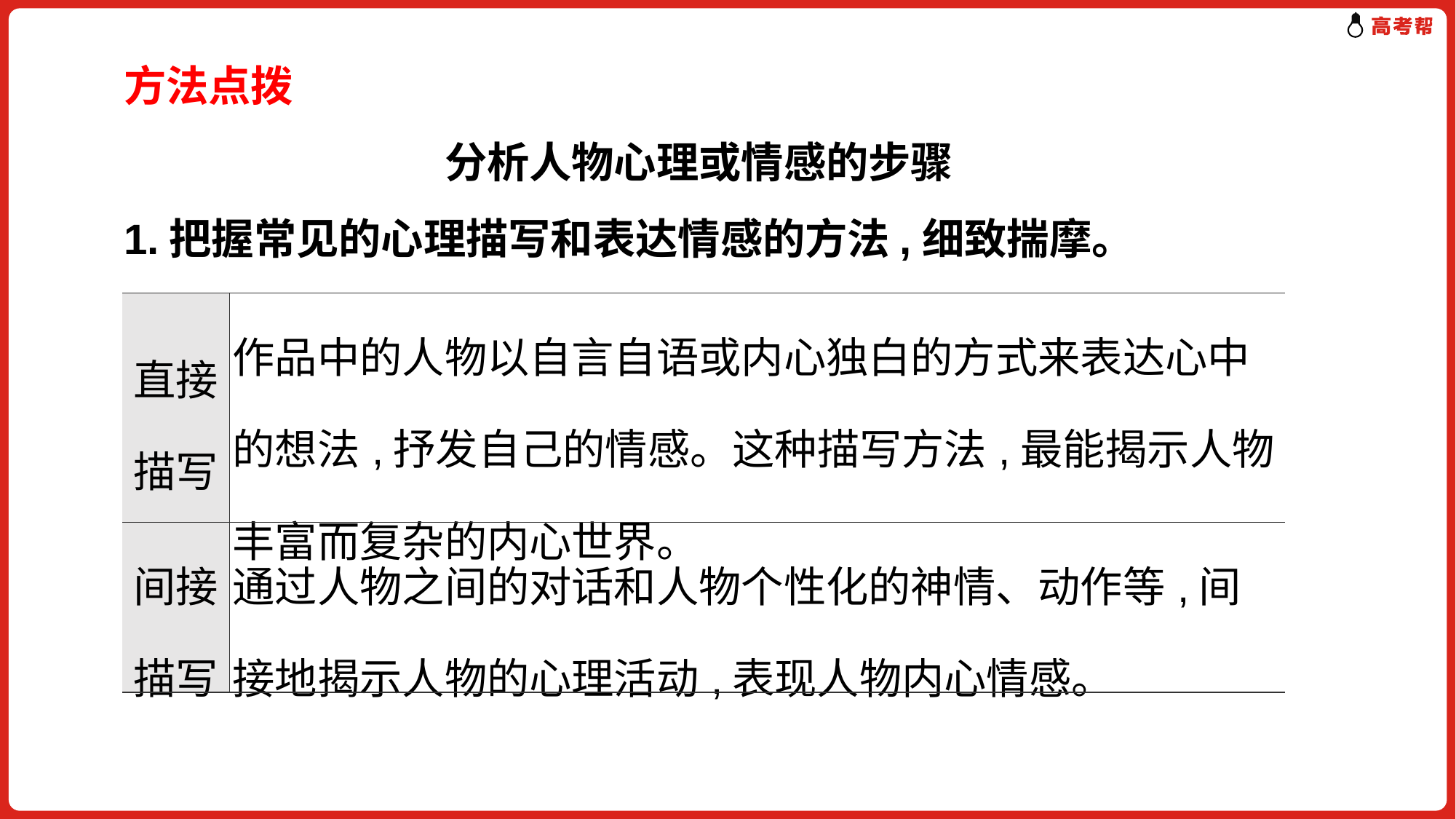

方法点拨
分析人物心理或情感的步骤
1.把握常见的心理描写和表达情感的方法,细致揣摩。
| 直接描写 | 作品中的人物以自言自语或内心独白的方式来表达心中的想法,抒发自己的情感。这种描写方法,最能揭示人物丰富而复杂的内心世界。 |
| --- | --- |
| 间接描写 | 通过人物之间的对话和人物个性化的神情、动作等,间接地揭示人物的心理活动,表现人物内心情感。 |